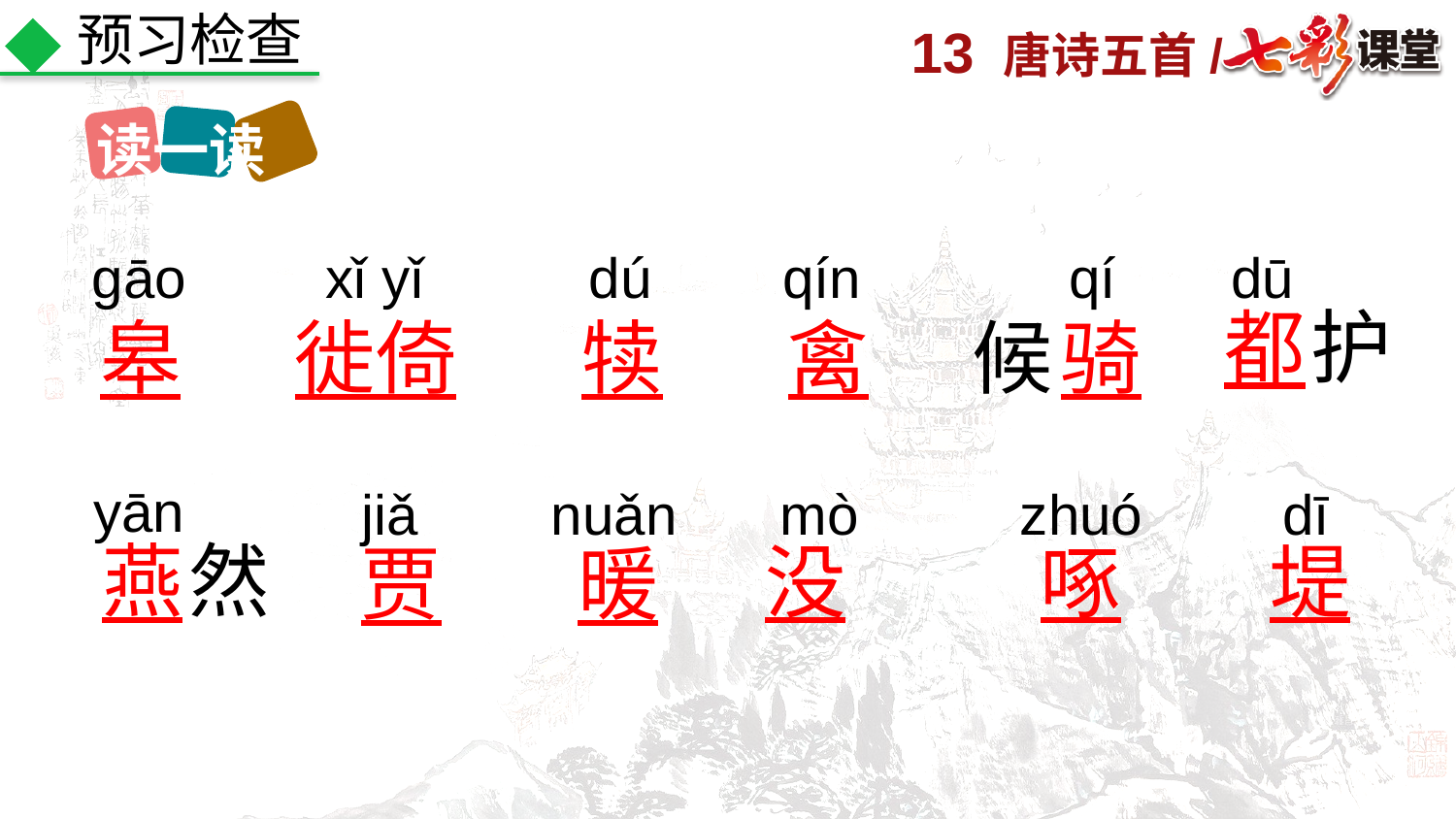

预习检查

读一读

ɡāo
xǐ yǐ
dú
qín
qí
dū
都
护
皋
徙倚
犊
禽
候
骑
yān
jiǎ
nuǎn
mò
zhuó
dī
燕
然
没
啄
堤
贾
暖